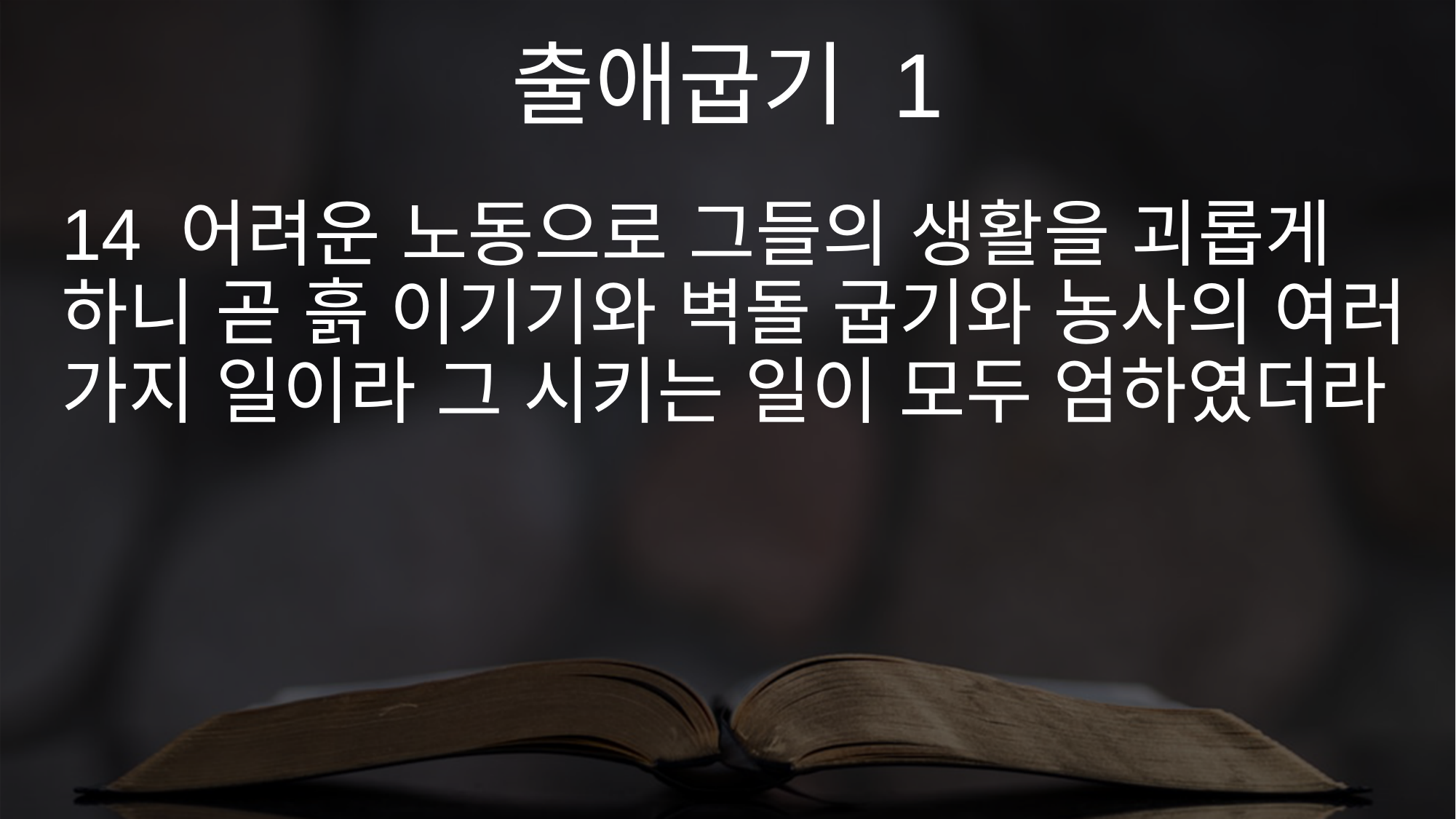

출애굽기 1
14 어려운 노동으로 그들의 생활을 괴롭게 하니 곧 흙 이기기와 벽돌 굽기와 농사의 여러 가지 일이라 그 시키는 일이 모두 엄하였더라